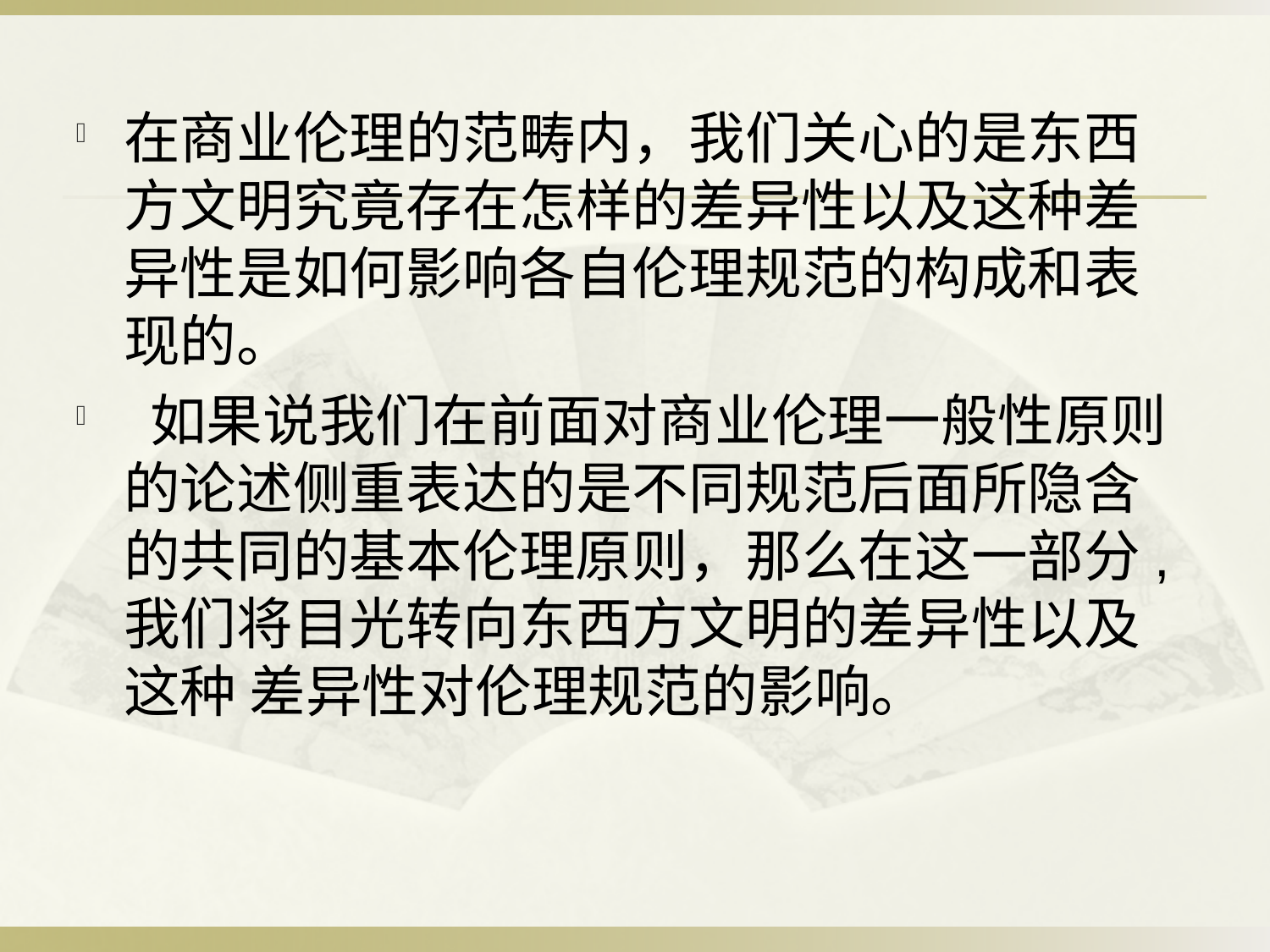

#
在商业伦理的范畴内，我们关心的是东西方文明究竟存在怎样的差异性以及这种差异性是如何影响各自伦理规范的构成和表现的。
 如果说我们在前面对商业伦理一般性原则的论述侧重表达的是不同规范后面所隐含 的共同的基本伦理原则，那么在这一部分,我们将目光转向东西方文明的差异性以及这种 差异性对伦理规范的影响。